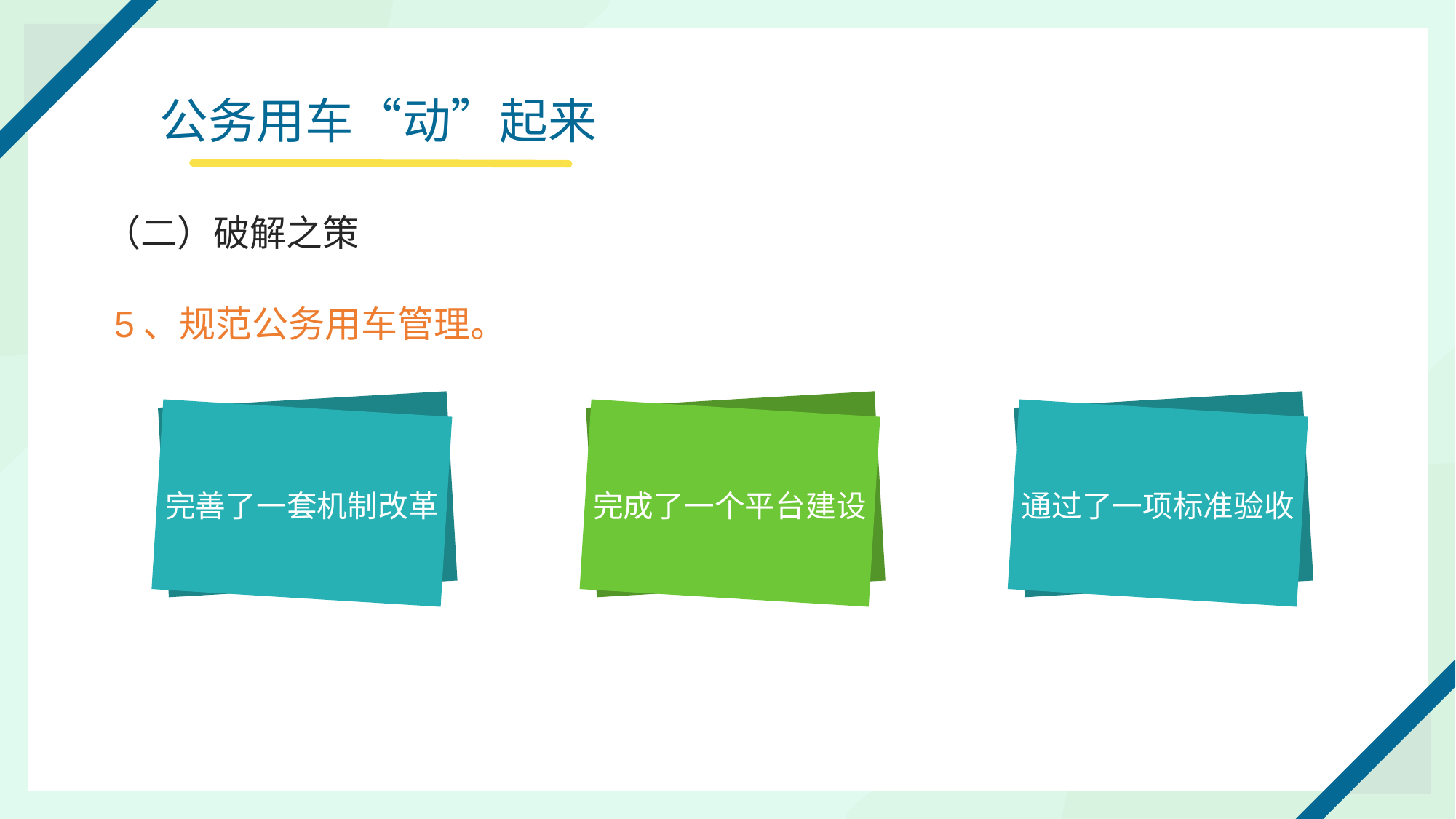

公务用车“动”起来
（二）破解之策

 5、规范公务用车管理。

完善了一套机制改革

完成了一个平台建设

通过了一项标准验收